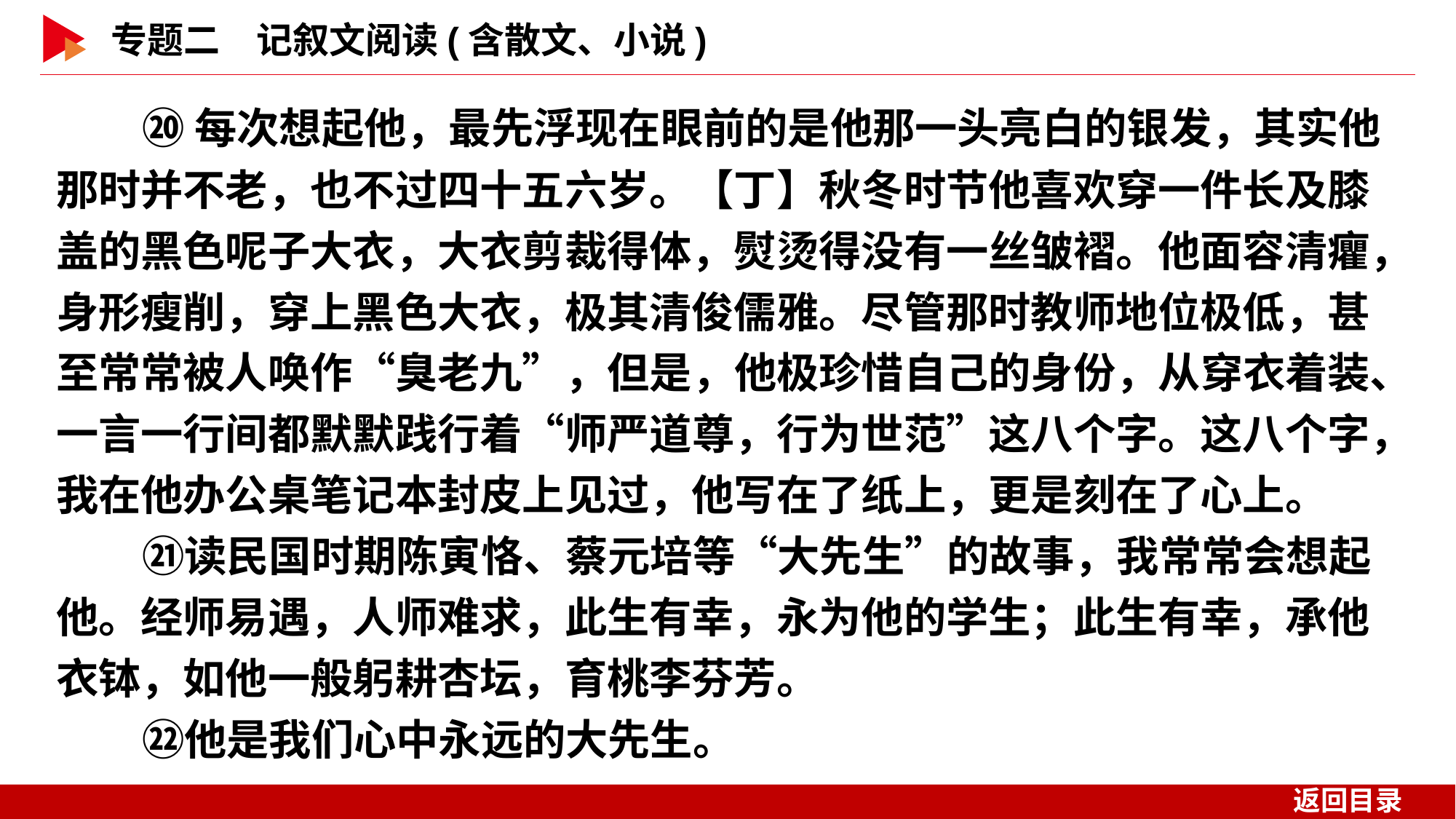

⑳每次想起他，最先浮现在眼前的是他那一头亮白的银发，其实他那时并不老，也不过四十五六岁。【丁】秋冬时节他喜欢穿一件长及膝盖的黑色呢子大衣，大衣剪裁得体，熨烫得没有一丝皱褶。他面容清癯，身形瘦削，穿上黑色大衣，极其清俊儒雅。尽管那时教师地位极低，甚至常常被人唤作“臭老九”，但是，他极珍惜自己的身份，从穿衣着装、一言一行间都默默践行着“师严道尊，行为世范”这八个字。这八个字，我在他办公桌笔记本封皮上见过，他写在了纸上，更是刻在了心上。
㉑读民国时期陈寅恪、蔡元培等“大先生”的故事，我常常会想起他。经师易遇，人师难求，此生有幸，永为他的学生；此生有幸，承他衣钵，如他一般躬耕杏坛，育桃李芬芳。
㉒他是我们心中永远的大先生。